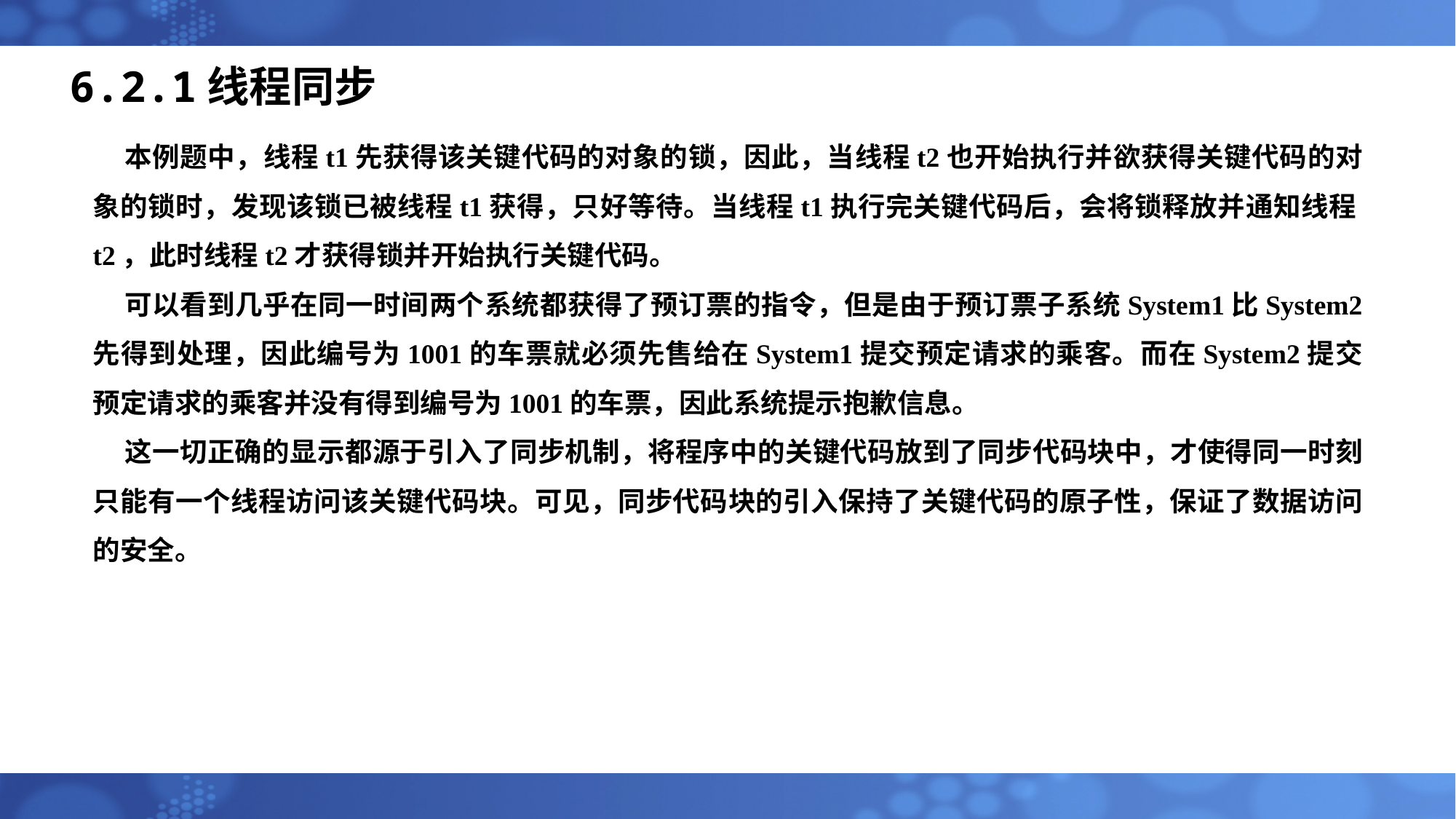

# 6.2.1线程同步
本例题中，线程t1先获得该关键代码的对象的锁，因此，当线程t2也开始执行并欲获得关键代码的对象的锁时，发现该锁已被线程t1获得，只好等待。当线程t1执行完关键代码后，会将锁释放并通知线程t2，此时线程t2才获得锁并开始执行关键代码。
可以看到几乎在同一时间两个系统都获得了预订票的指令，但是由于预订票子系统System1比System2 先得到处理，因此编号为1001的车票就必须先售给在System1提交预定请求的乘客。而在System2提交预定请求的乘客并没有得到编号为1001的车票，因此系统提示抱歉信息。
这一切正确的显示都源于引入了同步机制，将程序中的关键代码放到了同步代码块中，才使得同一时刻只能有一个线程访问该关键代码块。可见，同步代码块的引入保持了关键代码的原子性，保证了数据访问的安全。